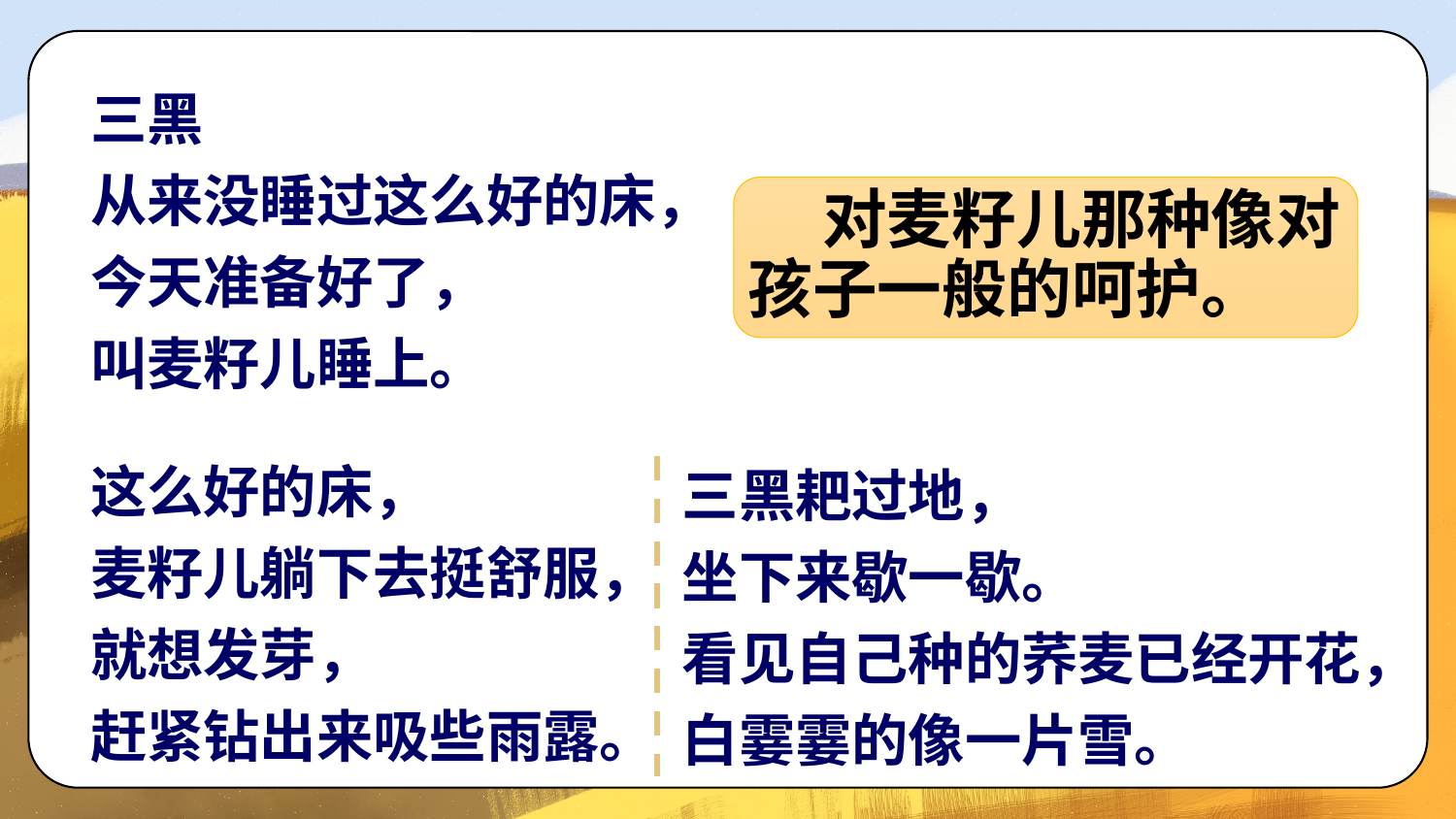

三黑
从来没睡过这么好的床，
今天准备好了，
叫麦籽儿睡上。

这么好的床，
麦籽儿躺下去挺舒服，
就想发芽，
赶紧钻出来吸些雨露。
    对麦籽儿那种像对孩子一般的呵护。
三黑耙过地，
坐下来歇一歇。
看见自己种的荞麦已经开花，
白霎霎的像一片雪。